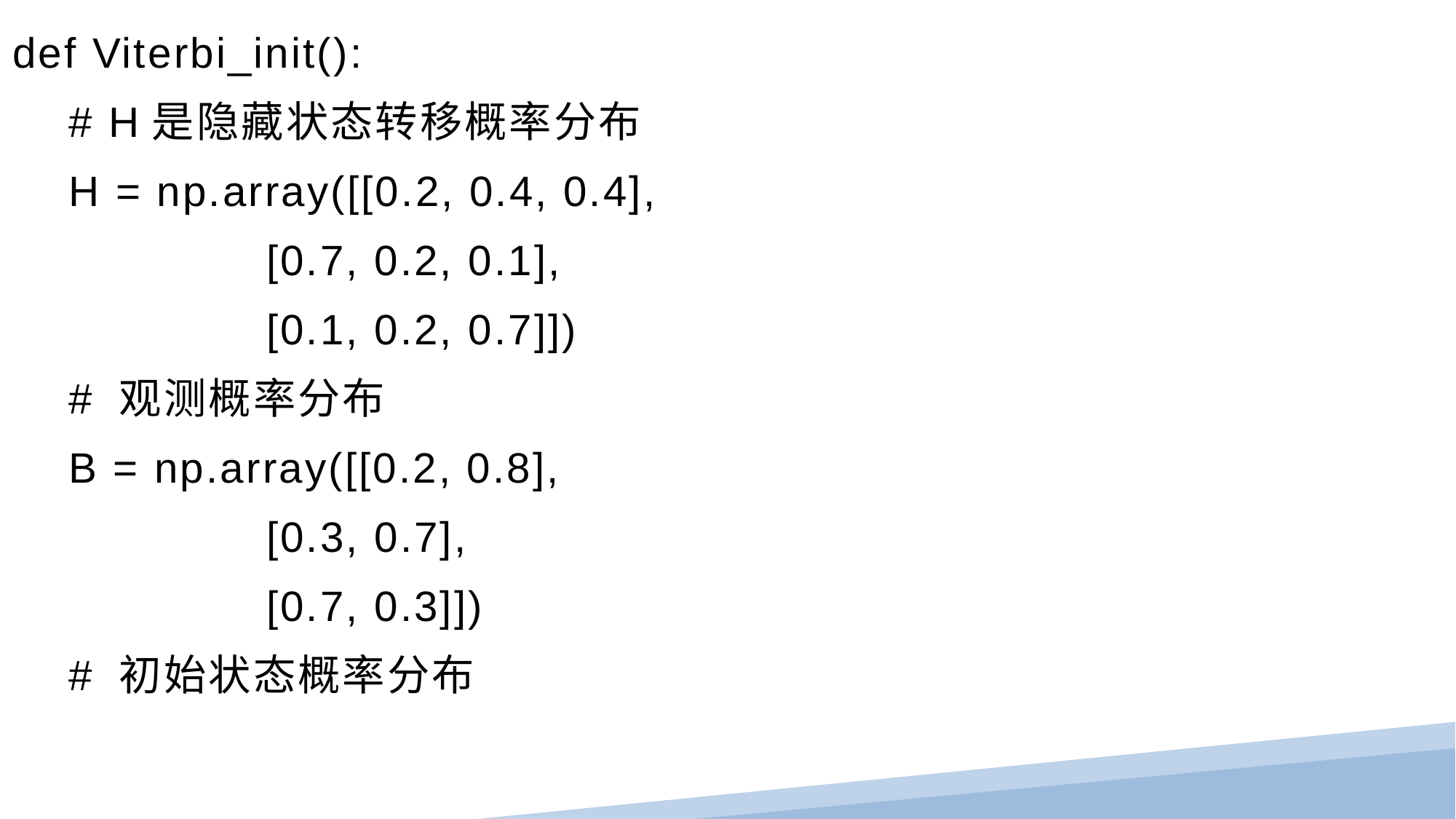

def Viterbi_init():
    # H是隐藏状态转移概率分布
    H = np.array([[0.2, 0.4, 0.4],
                  [0.7, 0.2, 0.1],
                  [0.1, 0.2, 0.7]])
    # 观测概率分布
    B = np.array([[0.2, 0.8],
                  [0.3, 0.7],
                  [0.7, 0.3]])
    # 初始状态概率分布

14